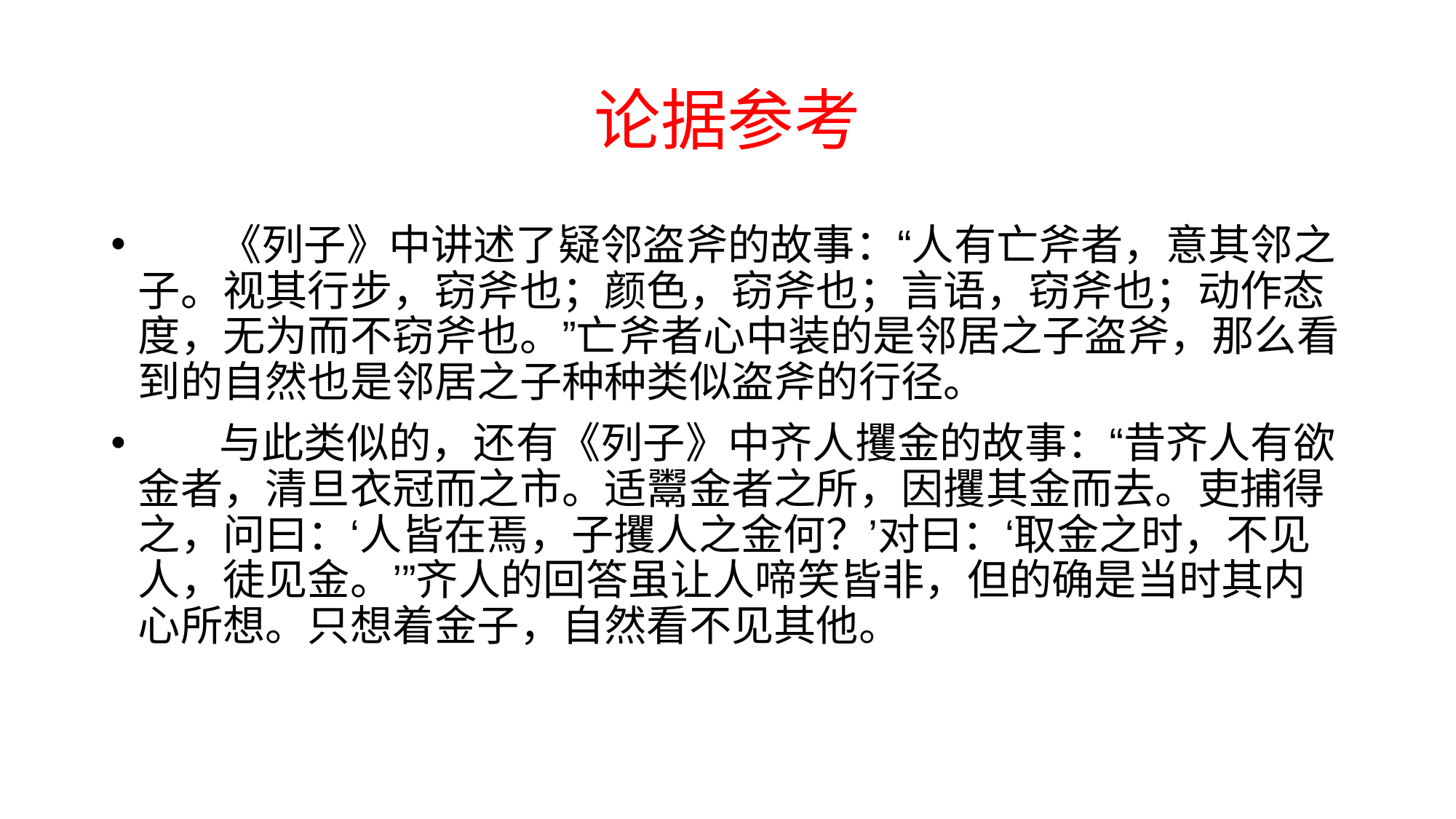

# 论据参考
      《列子》中讲述了疑邻盗斧的故事：“人有亡斧者，意其邻之子。视其行步，窃斧也；颜色，窃斧也；言语，窃斧也；动作态度，无为而不窃斧也。”亡斧者心中装的是邻居之子盗斧，那么看到的自然也是邻居之子种种类似盗斧的行径。
      与此类似的，还有《列子》中齐人攫金的故事：“昔齐人有欲金者，清旦衣冠而之市。适鬻金者之所，因攫其金而去。吏捕得之，问曰：‘人皆在焉，子攫人之金何？’对曰：‘取金之时，不见人，徒见金。’”齐人的回答虽让人啼笑皆非，但的确是当时其内心所想。只想着金子，自然看不见其他。